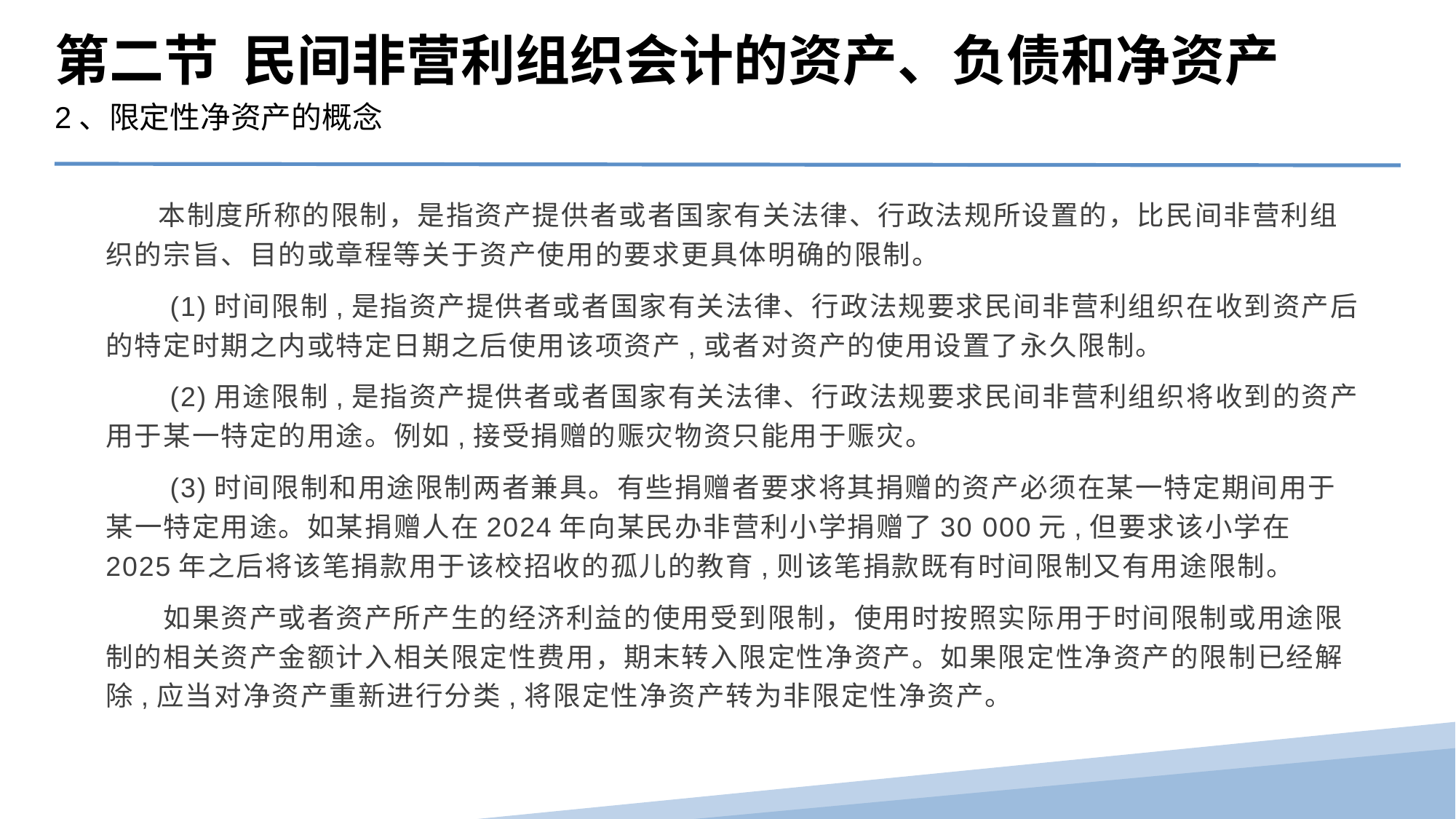

第二节  民间非营利组织会计的资产、负债和净资产
2、限定性净资产的概念
      本制度所称的限制，是指资产提供者或者国家有关法律、行政法规所设置的，比民间非营利组织的宗旨、目的或章程等关于资产使用的要求更具体明确的限制。
　　(1)时间限制,是指资产提供者或者国家有关法律、行政法规要求民间非营利组织在收到资产后的特定时期之内或特定日期之后使用该项资产,或者对资产的使用设置了永久限制。
　　(2)用途限制,是指资产提供者或者国家有关法律、行政法规要求民间非营利组织将收到的资产用于某一特定的用途。例如,接受捐赠的赈灾物资只能用于赈灾。
　　(3)时间限制和用途限制两者兼具。有些捐赠者要求将其捐赠的资产必须在某一特定期间用于某一特定用途。如某捐赠人在2024年向某民办非营利小学捐赠了30 000元,但要求该小学在2025年之后将该笔捐款用于该校招收的孤儿的教育,则该笔捐款既有时间限制又有用途限制。
　　如果资产或者资产所产生的经济利益的使用受到限制，使用时按照实际用于时间限制或用途限制的相关资产金额计入相关限定性费用，期末转入限定性净资产。如果限定性净资产的限制已经解除,应当对净资产重新进行分类,将限定性净资产转为非限定性净资产。